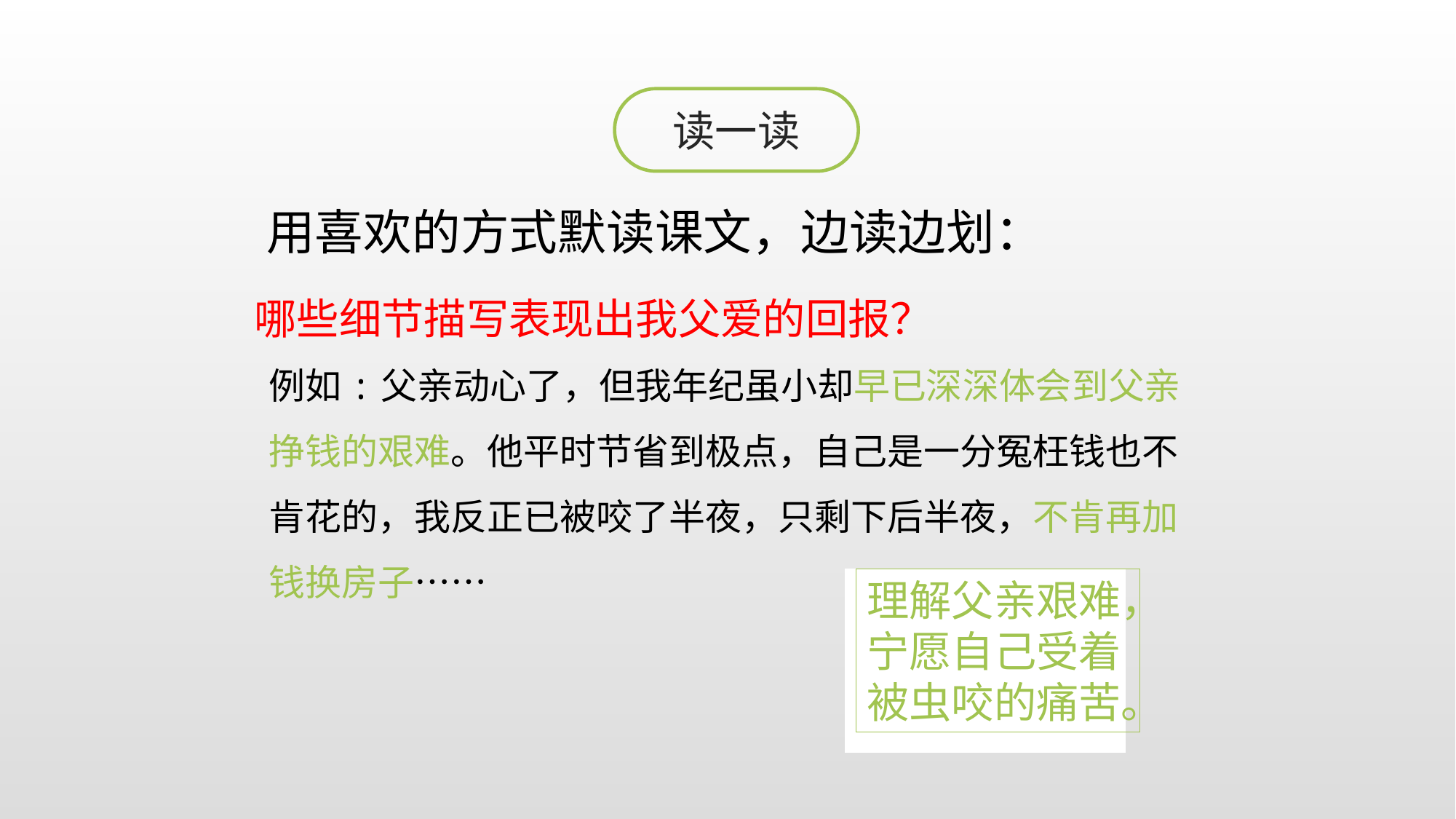

读一读
用喜欢的方式默读课文，边读边划：
哪些细节描写表现出我父爱的回报？
例如:父亲动心了，但我年纪虽小却早已深深体会到父亲挣钱的艰难。他平时节省到极点，自己是一分冤枉钱也不肯花的，我反正已被咬了半夜，只剩下后半夜，不肯再加钱换房子……

理解父亲艰难，宁愿自己受着被虫咬的痛苦。